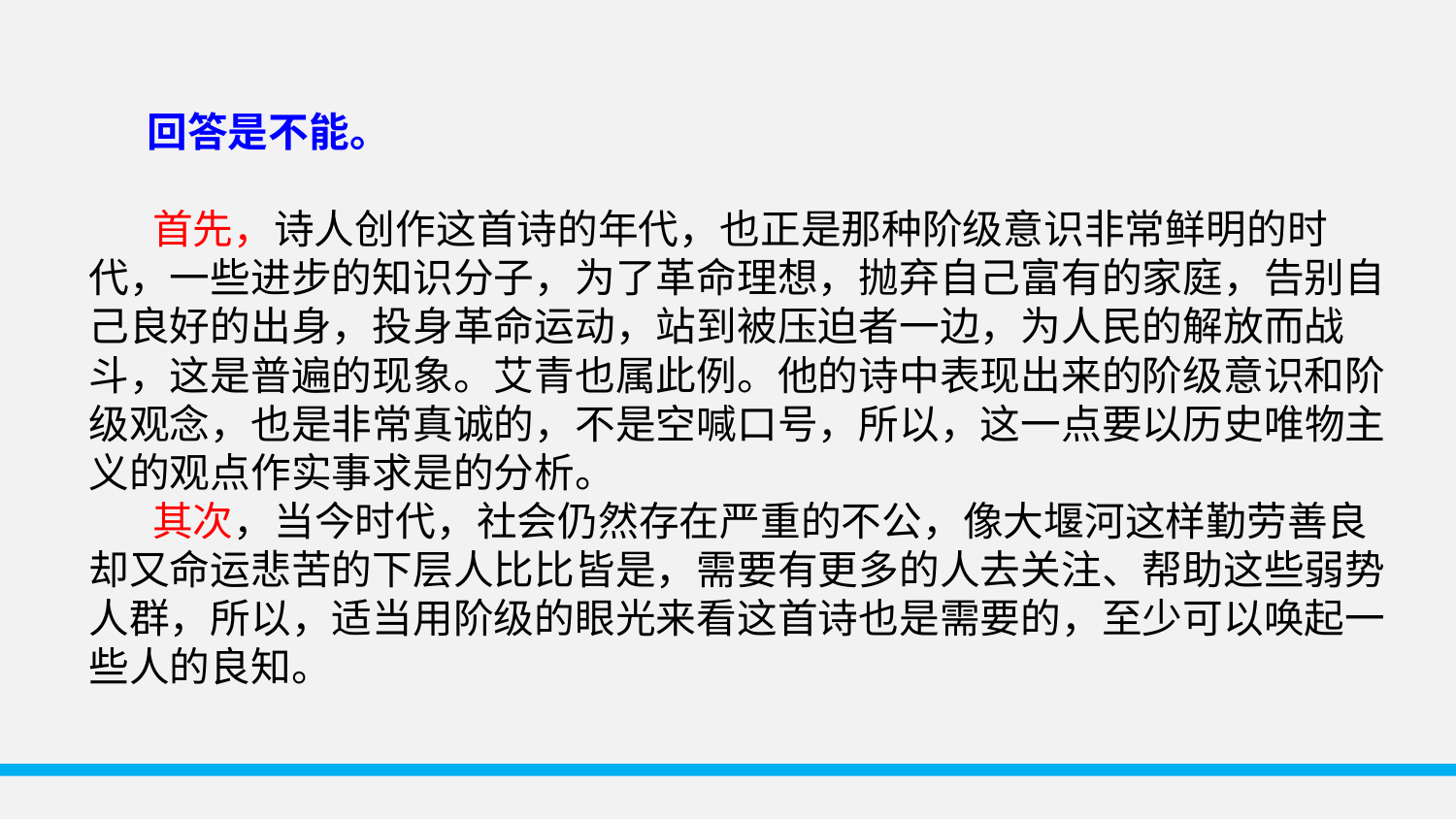

回答是不能。

      首先，诗人创作这首诗的年代，也正是那种阶级意识非常鲜明的时代，一些进步的知识分子，为了革命理想，抛弃自己富有的家庭，告别自己良好的出身，投身革命运动，站到被压迫者一边，为人民的解放而战斗，这是普遍的现象。艾青也属此例。他的诗中表现出来的阶级意识和阶级观念，也是非常真诚的，不是空喊口号，所以，这一点要以历史唯物主义的观点作实事求是的分析。
      其次，当今时代，社会仍然存在严重的不公，像大堰河这样勤劳善良却又命运悲苦的下层人比比皆是，需要有更多的人去关注、帮助这些弱势人群，所以，适当用阶级的眼光来看这首诗也是需要的，至少可以唤起一些人的良知。